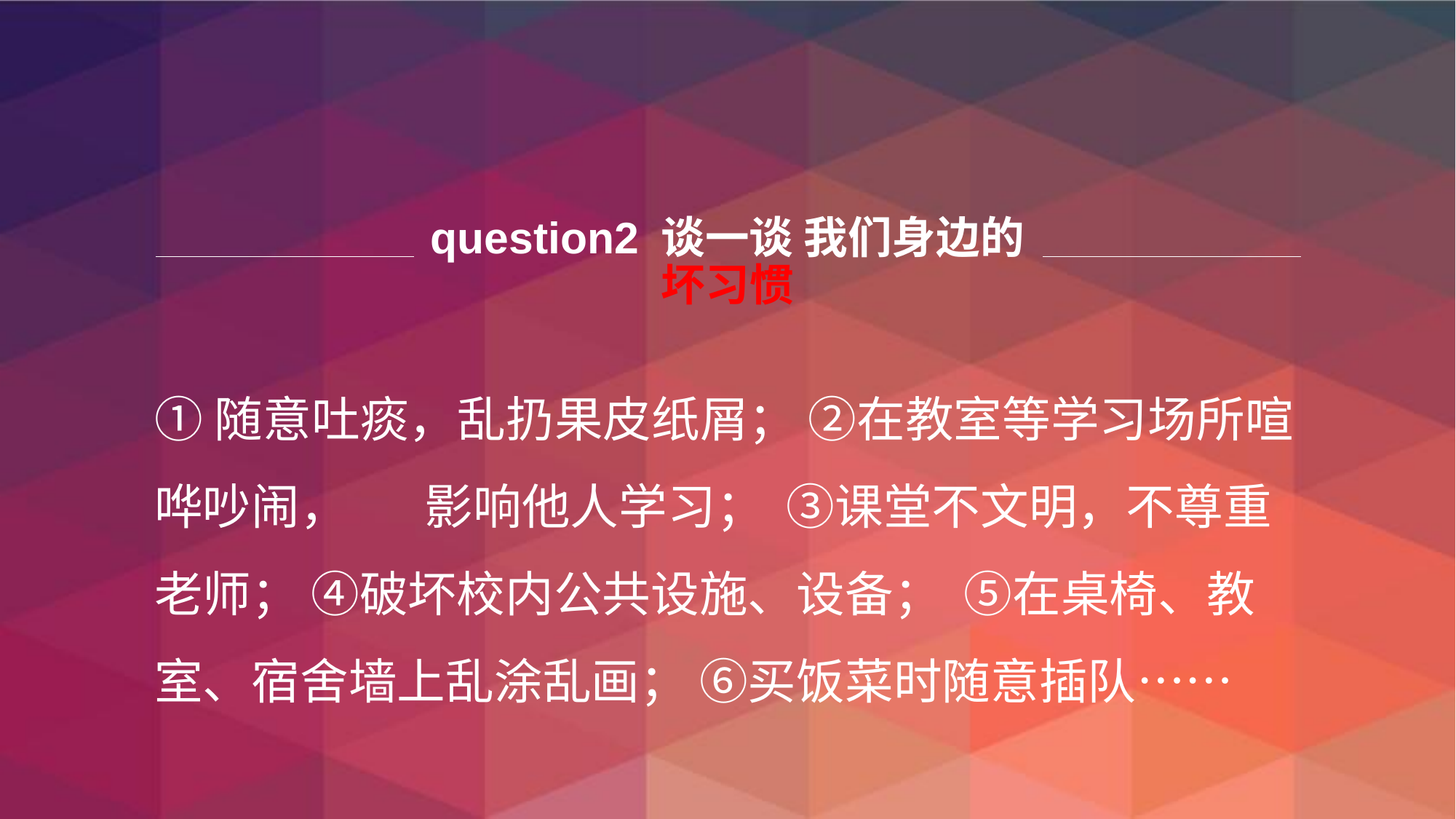

# question2 谈一谈 我们身边的 坏习惯
①随意吐痰，乱扔果皮纸屑； ②在教室等学习场所喧哗吵闹，       影响他人学习；  ③课堂不文明，不尊重老师； ④破坏校内公共设施、设备；  ⑤在桌椅、教室、宿舍墙上乱涂乱画； ⑥买饭菜时随意插队……